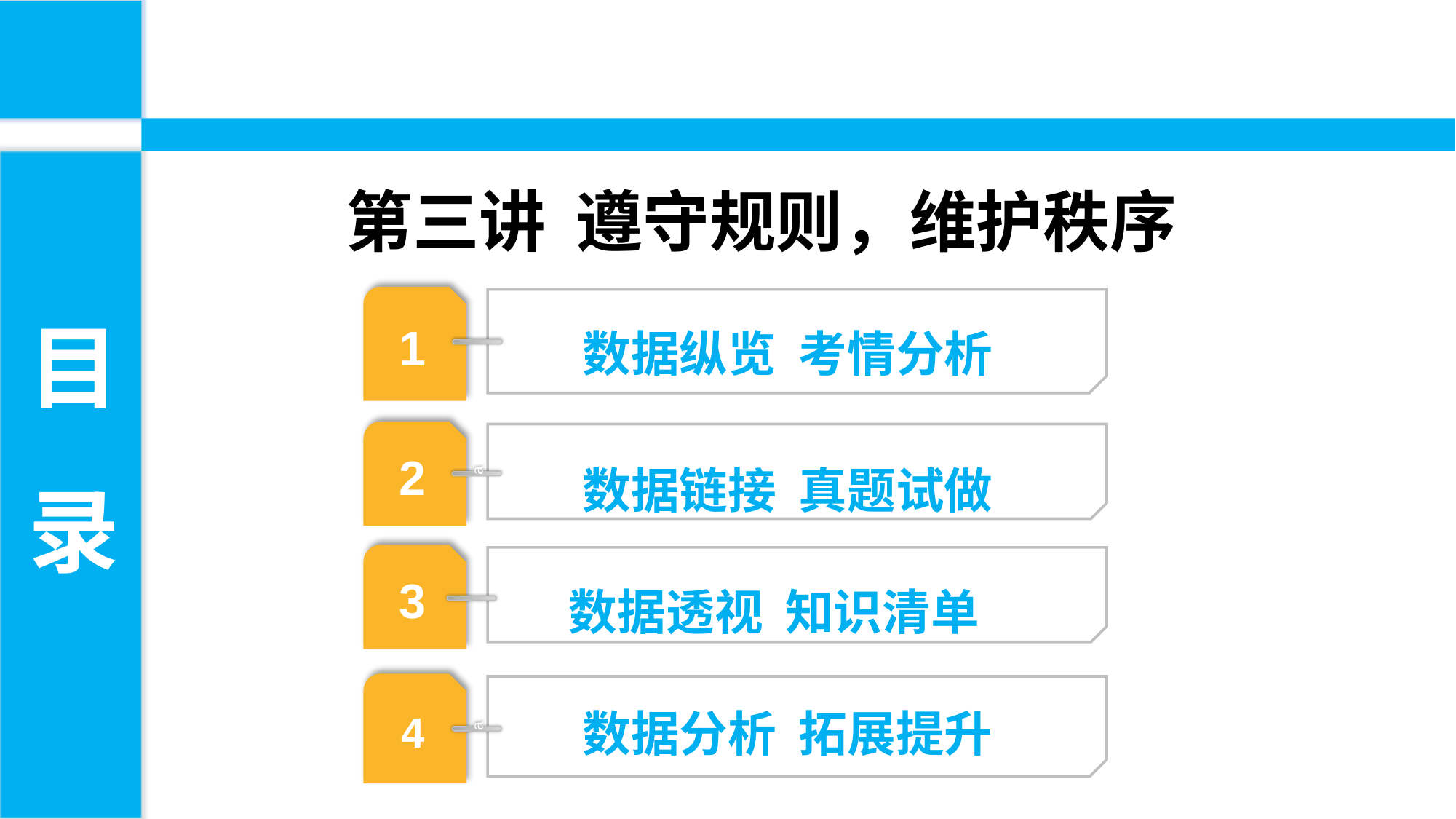

第三讲  遵守规则，维护秩序

目
录
1
数据纵览  考情分析

2

数据链接  真题试做
a
3

数据透视  知识清单

数据分析  拓展提升
4

a